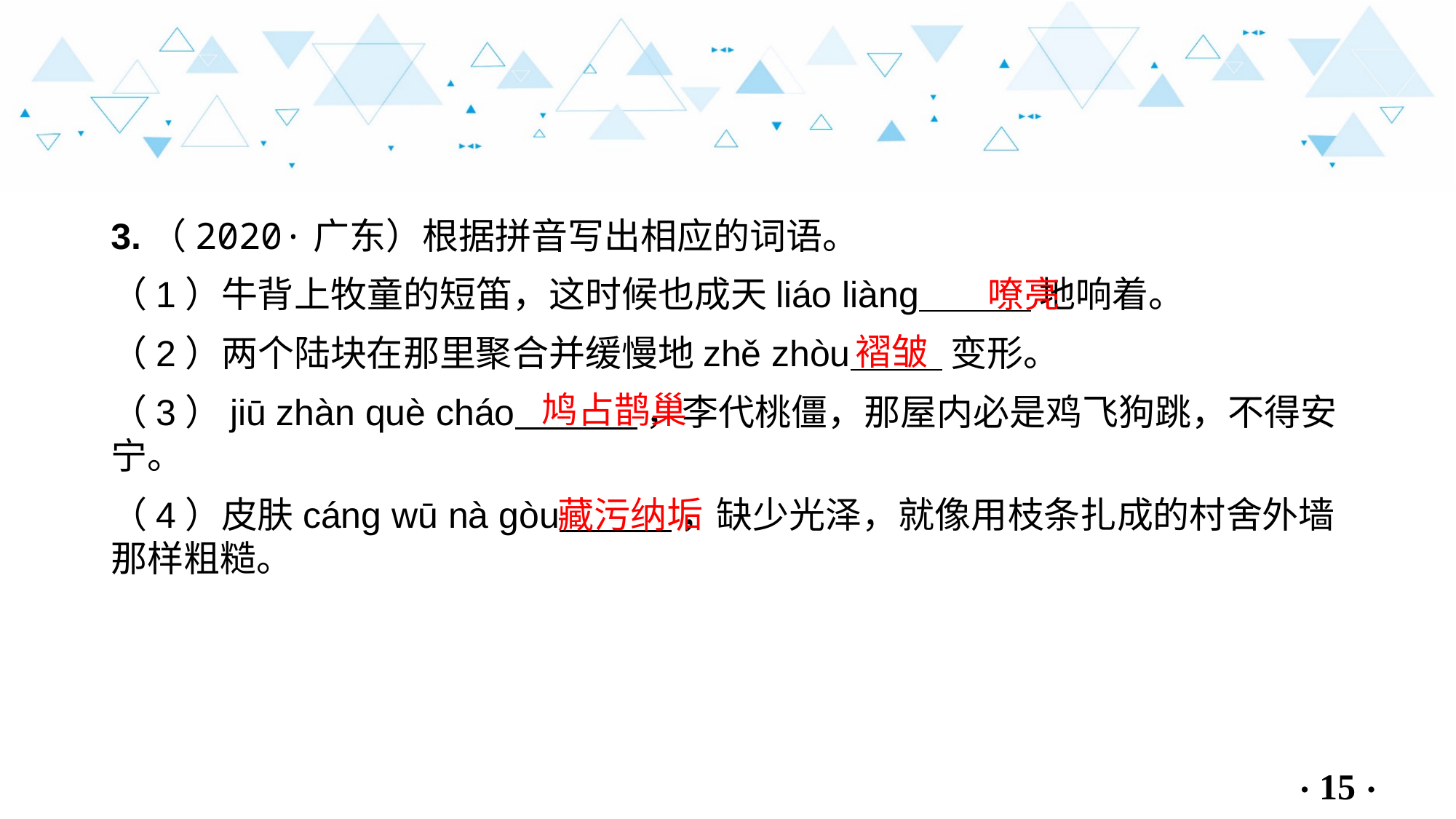

3.（2020·广东）根据拼音写出相应的词语。
（1）牛背上牧童的短笛，这时候也成天liáo liàng           地响着。
（2）两个陆块在那里聚合并缓慢地zhě zhòu         变形。
（3）jiū zhàn què cháo            ，李代桃僵，那屋内必是鸡飞狗跳，不得安宁。
（4）皮肤cáng wū nà gòu           ，缺少光泽，就像用枝条扎成的村舍外墙那样粗糙。

嘹亮
褶皱
鸠占鹊巢
藏污纳垢